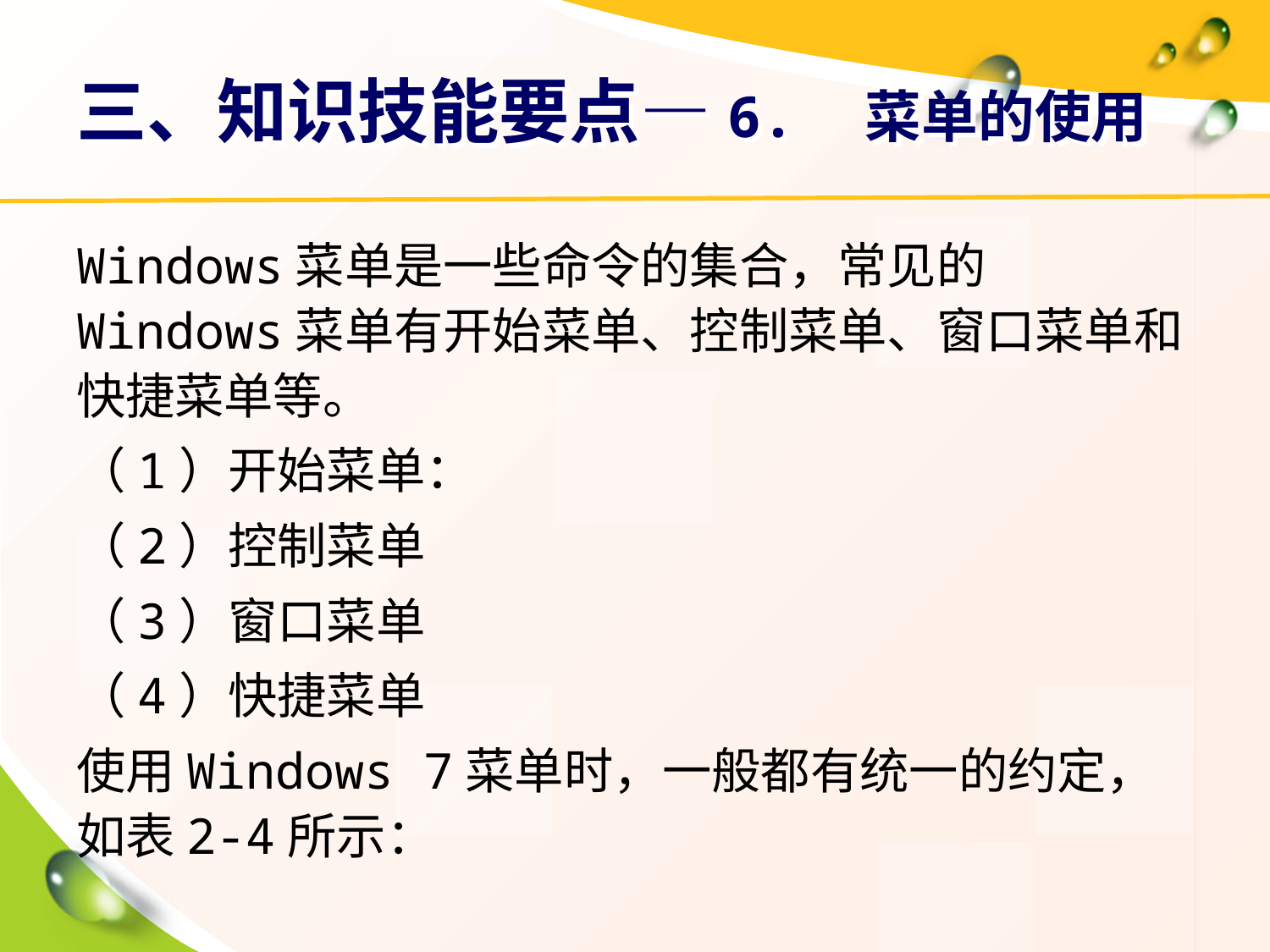

# 三、知识技能要点—6.　菜单的使用
Windows菜单是一些命令的集合，常见的Windows菜单有开始菜单、控制菜单、窗口菜单和快捷菜单等。
（1）开始菜单：
（2）控制菜单
（3）窗口菜单
（4）快捷菜单
使用Windows 7菜单时，一般都有统一的约定，如表2-4所示：